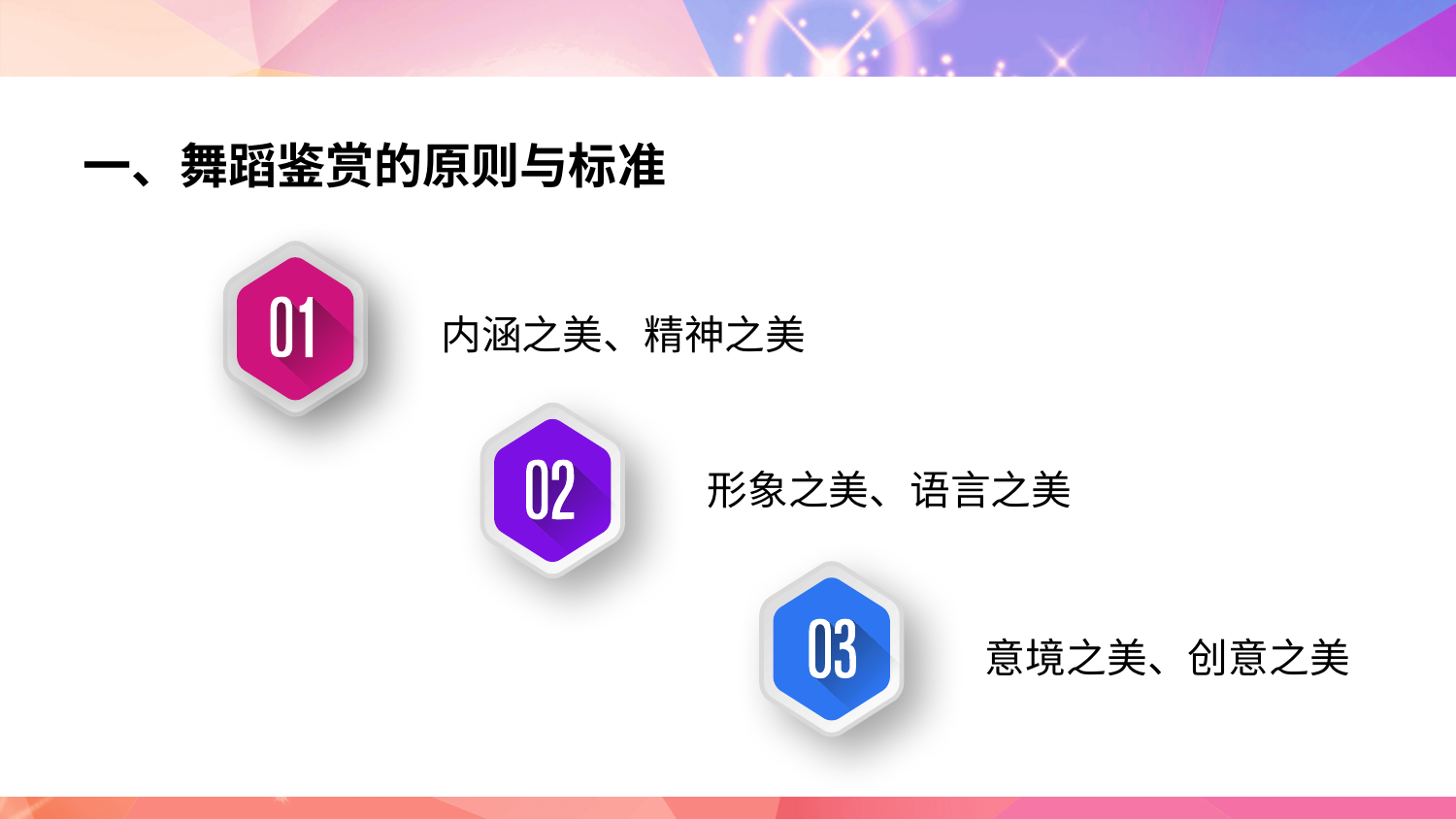

一、舞蹈鉴赏的原则与标准

内涵之美、精神之美

形象之美、语言之美

意境之美、创意之美